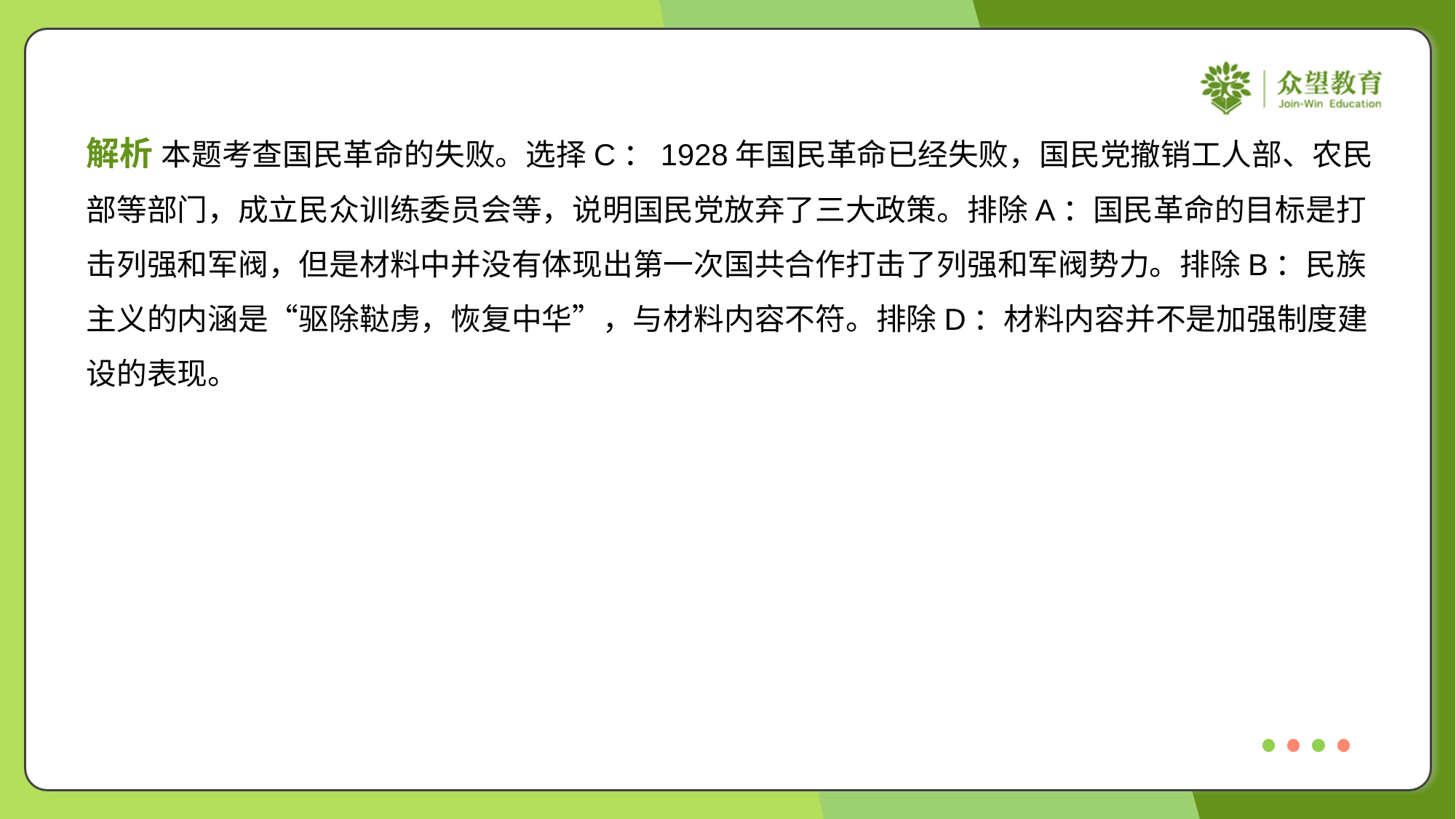

解析 本题考查国民革命的失败。选择C：1928年国民革命已经失败，国民党撤销工人部、农民
部等部门，成立民众训练委员会等，说明国民党放弃了三大政策。排除A：国民革命的目标是打
击列强和军阀，但是材料中并没有体现出第一次国共合作打击了列强和军阀势力。排除B：民族
主义的内涵是“驱除鞑虏，恢复中华”，与材料内容不符。排除D：材料内容并不是加强制度建
设的表现。